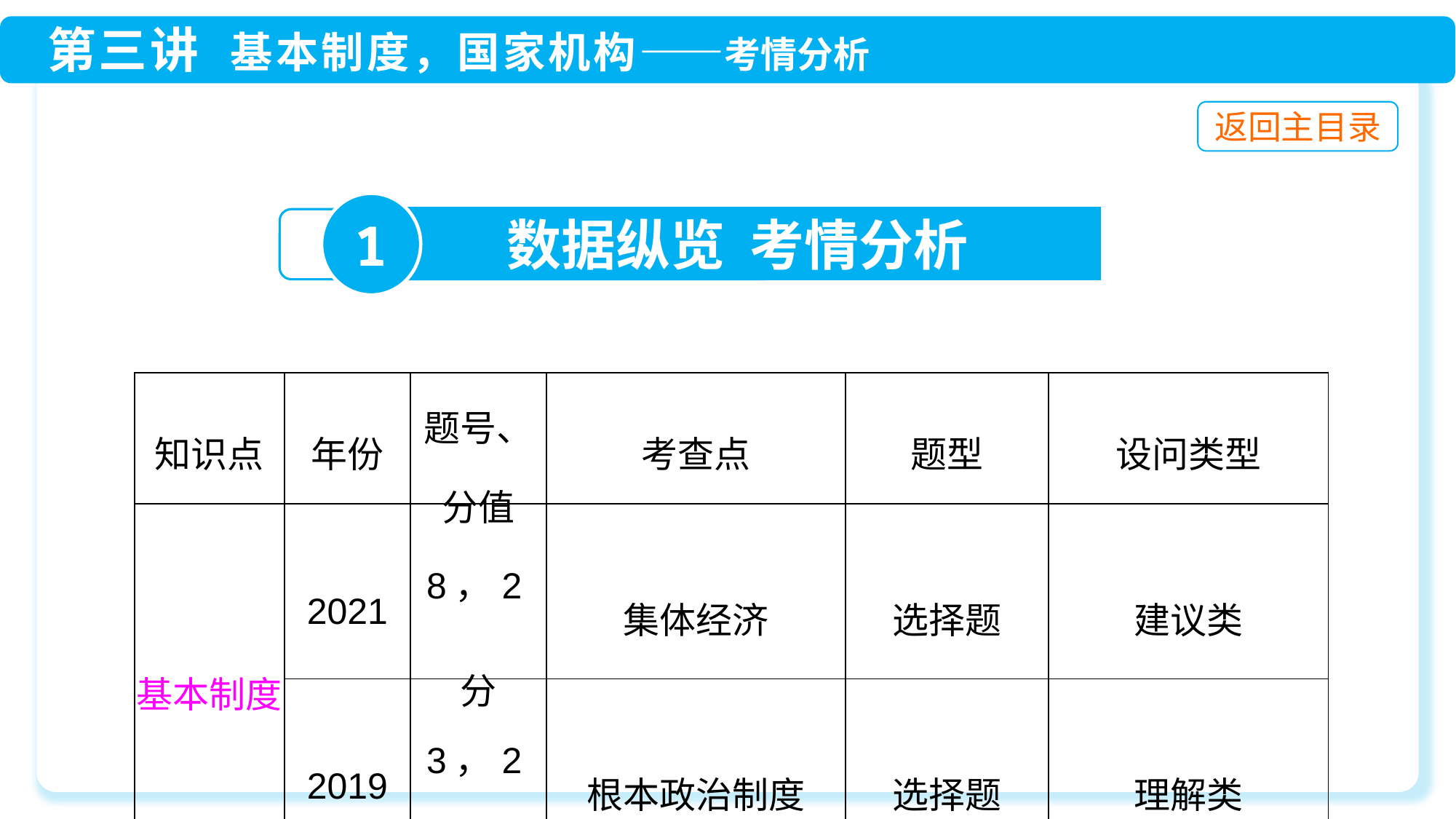

1
数据纵览  考情分析

| 知识点 | 年份 | 题号、分值 | 考查点 | 题型 | 设问类型 |
| --- | --- | --- | --- | --- | --- |
| 基本制度 | 2021 | 8，2分 | 集体经济 | 选择题 | 建议类 |
|  | 2019 | 3，2分 | 根本政治制度 | 选择题 | 理解类 |